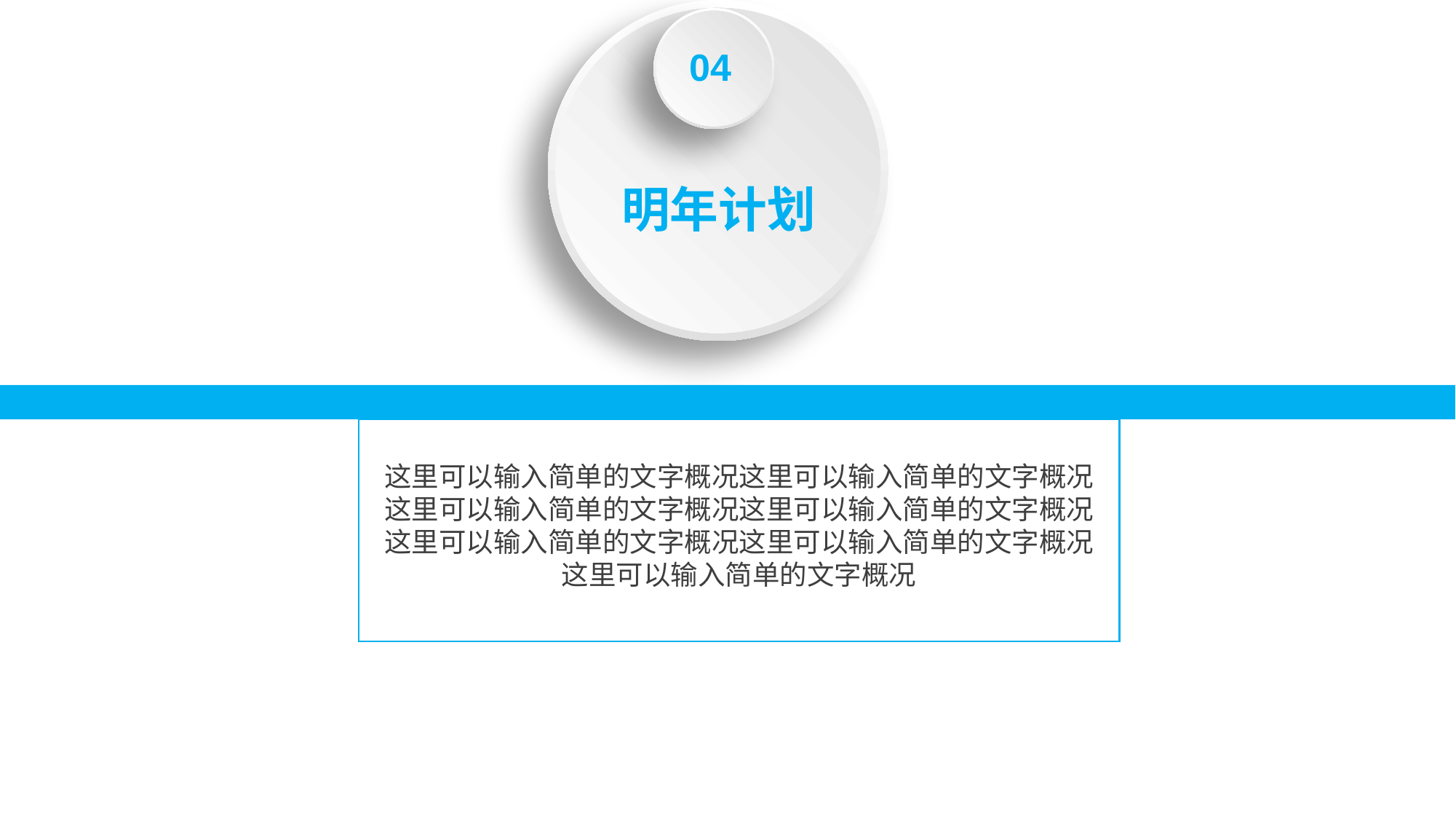

明年计划

04

这里可以输入简单的文字概况这里可以输入简单的文字概况
这里可以输入简单的文字概况这里可以输入简单的文字概况
这里可以输入简单的文字概况这里可以输入简单的文字概况
这里可以输入简单的文字概况